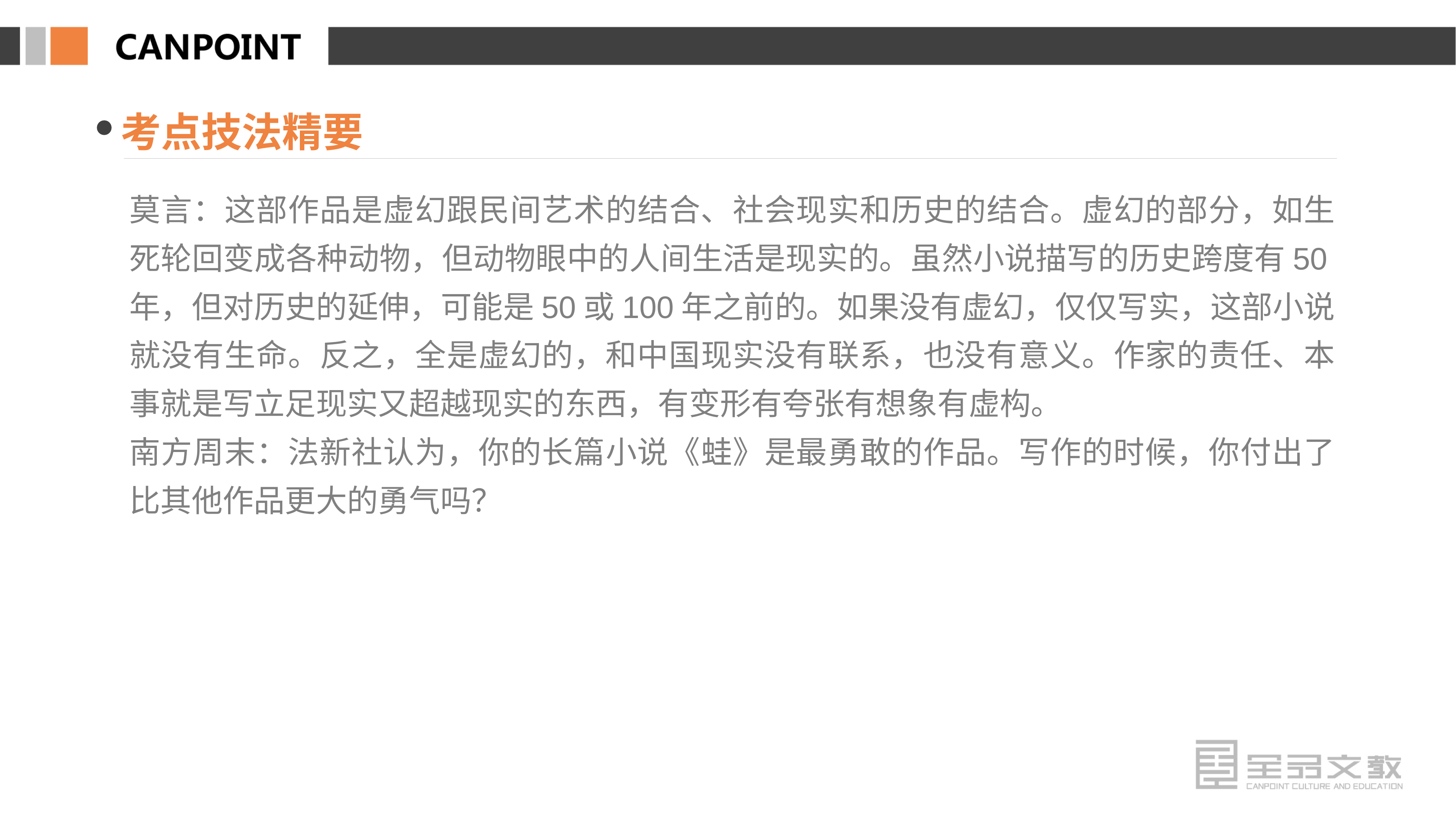

考点技法精要

莫言：这部作品是虚幻跟民间艺术的结合、社会现实和历史的结合。虚幻的部分，如生死轮回变成各种动物，但动物眼中的人间生活是现实的。虽然小说描写的历史跨度有50年，但对历史的延伸，可能是50或100年之前的。如果没有虚幻，仅仅写实，这部小说就没有生命。反之，全是虚幻的，和中国现实没有联系，也没有意义。作家的责任、本事就是写立足现实又超越现实的东西，有变形有夸张有想象有虚构。
南方周末：法新社认为，你的长篇小说《蛙》是最勇敢的作品。写作的时候，你付出了比其他作品更大的勇气吗？